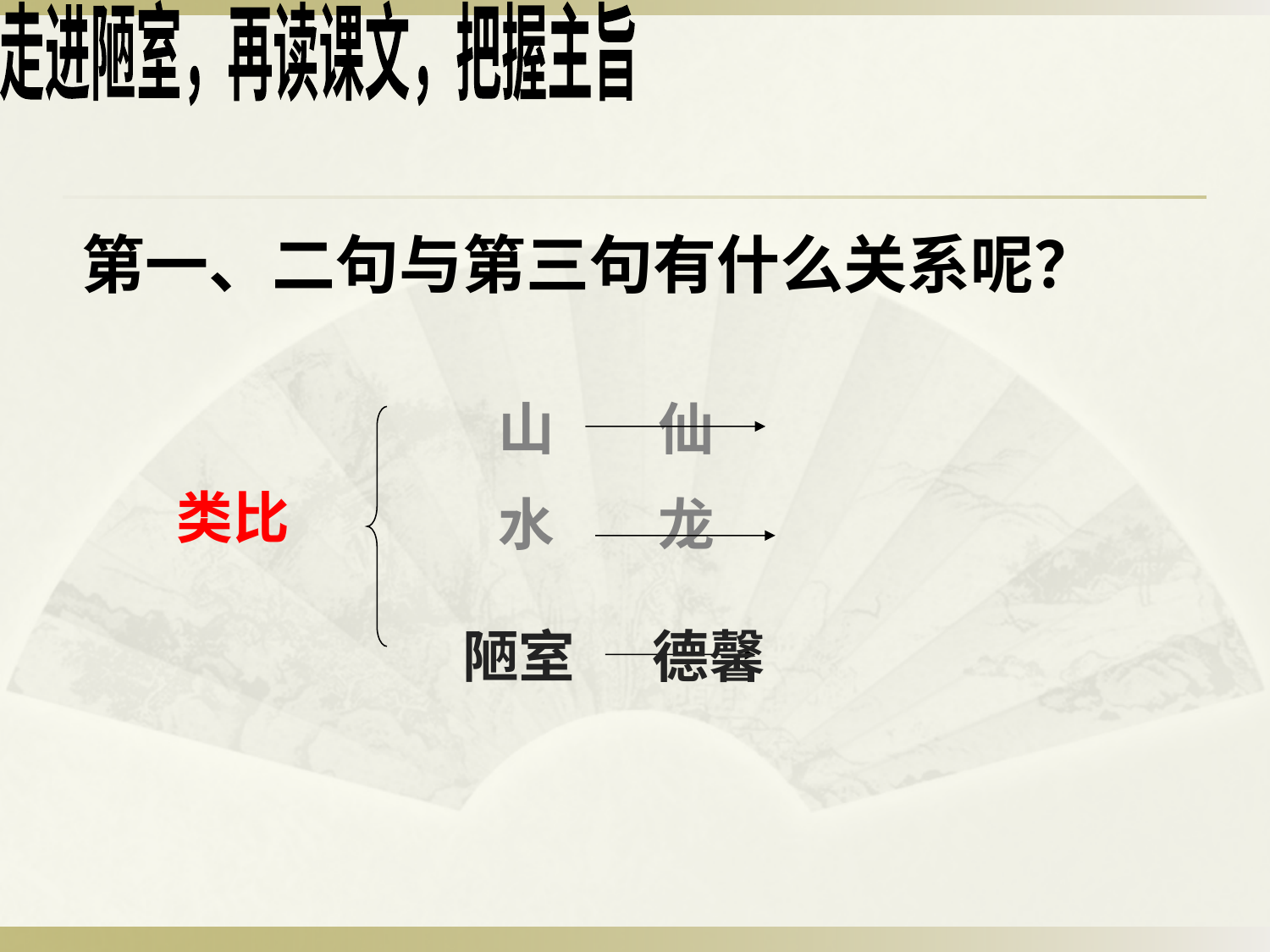

走进陋室，再读课文，把握主旨
第一、二句与第三句有什么关系呢？
山        仙
水        龙

    类比

陋室      德馨